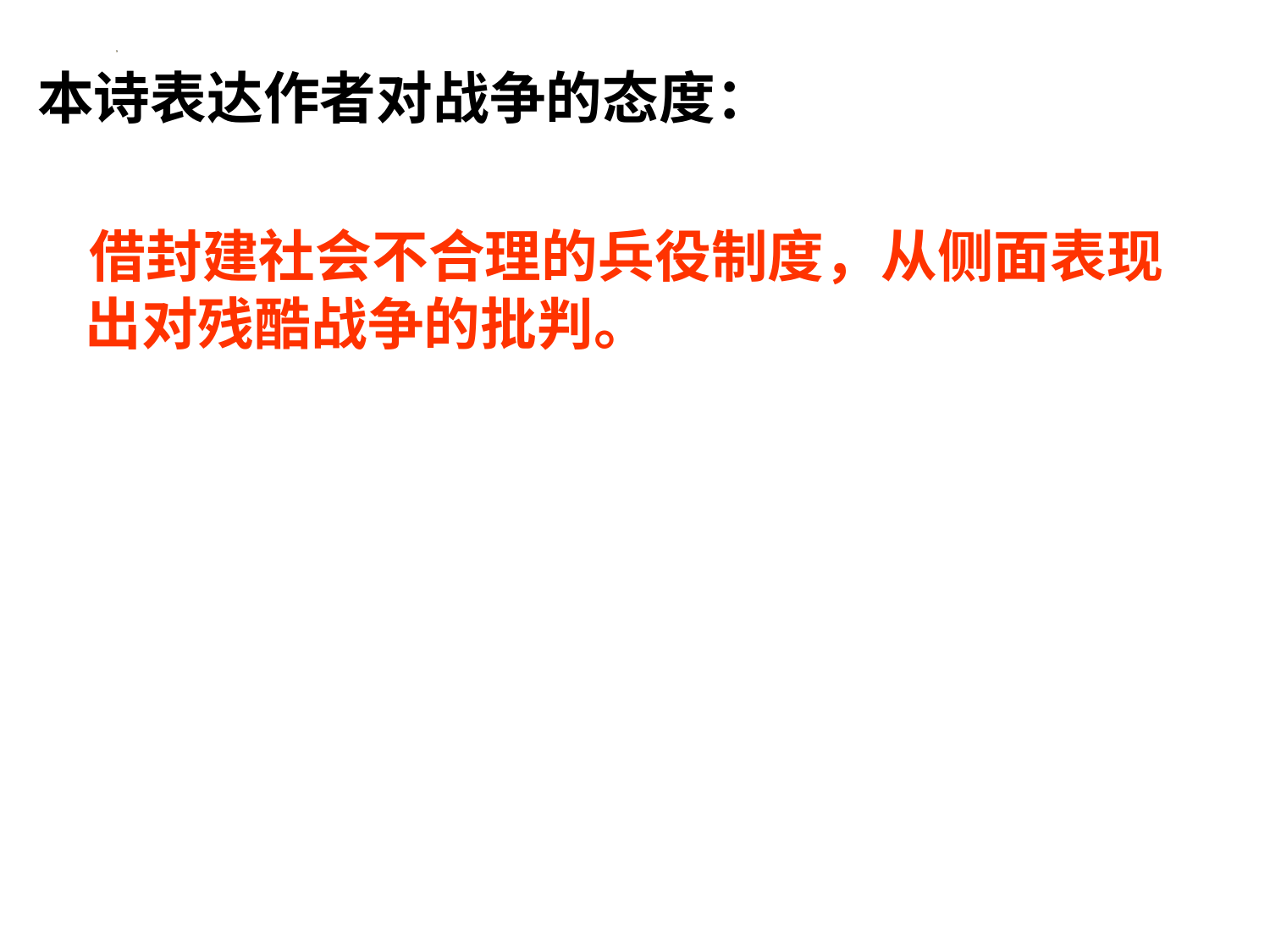

本诗表达作者对战争的态度：

   借封建社会不合理的兵役制度，从侧面表现出对残酷战争的批判。